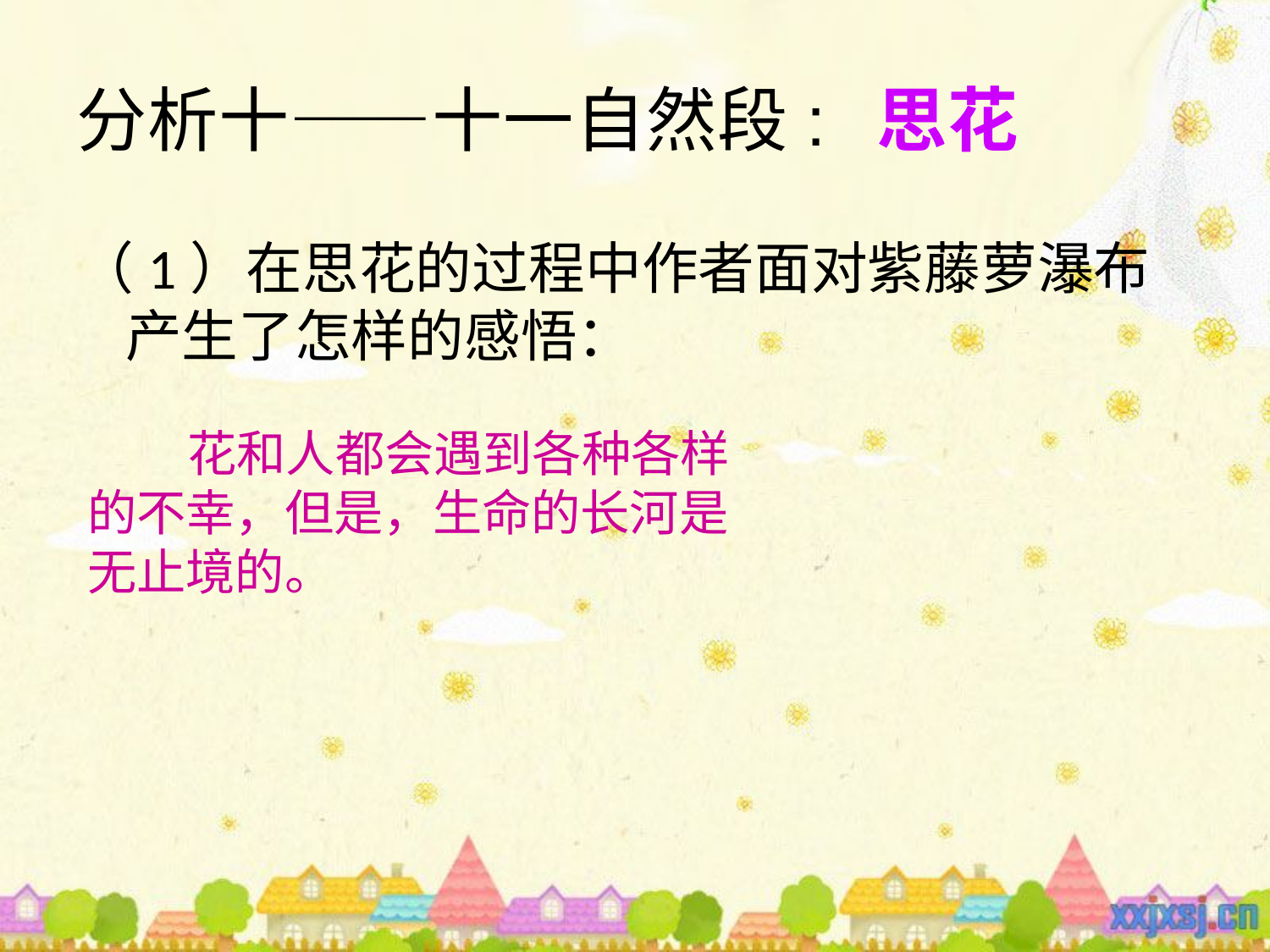

# 分析十——十一自然段:  思花
（1）在思花的过程中作者面对紫藤萝瀑布产生了怎样的感悟：
        花和人都会遇到各种各样的不幸，但是，生命的长河是无止境的。